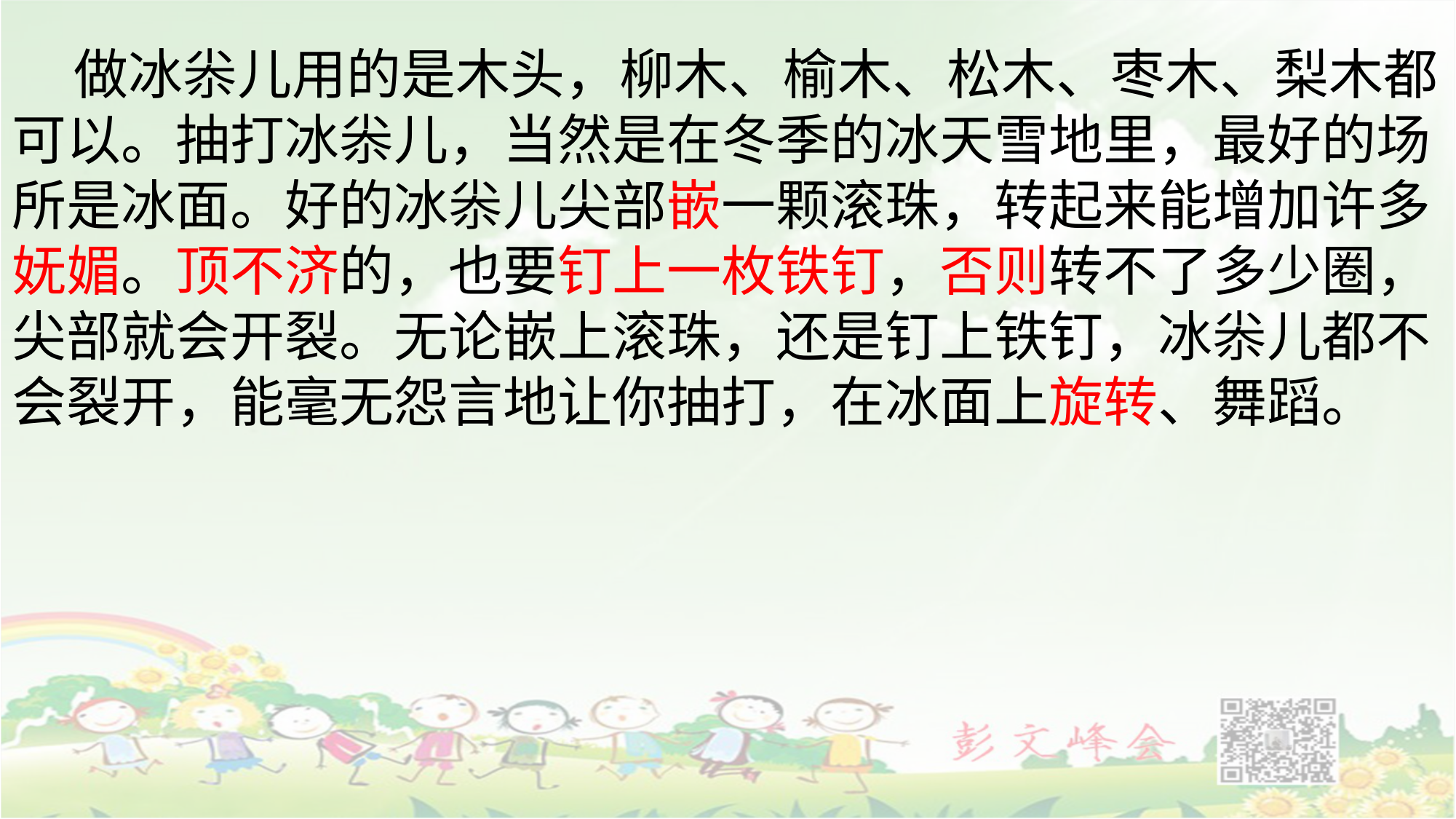

做冰尜儿用的是木头，柳木、榆木、松木、枣木、梨木都可以。抽打冰尜儿，当然是在冬季的冰天雪地里，最好的场所是冰面。好的冰尜儿尖部嵌一颗滚珠，转起来能增加许多妩媚。顶不济的，也要钉上一枚铁钉，否则转不了多少圈，尖部就会开裂。无论嵌上滚珠，还是钉上铁钉，冰尜儿都不会裂开，能毫无怨言地让你抽打，在冰面上旋转、舞蹈。